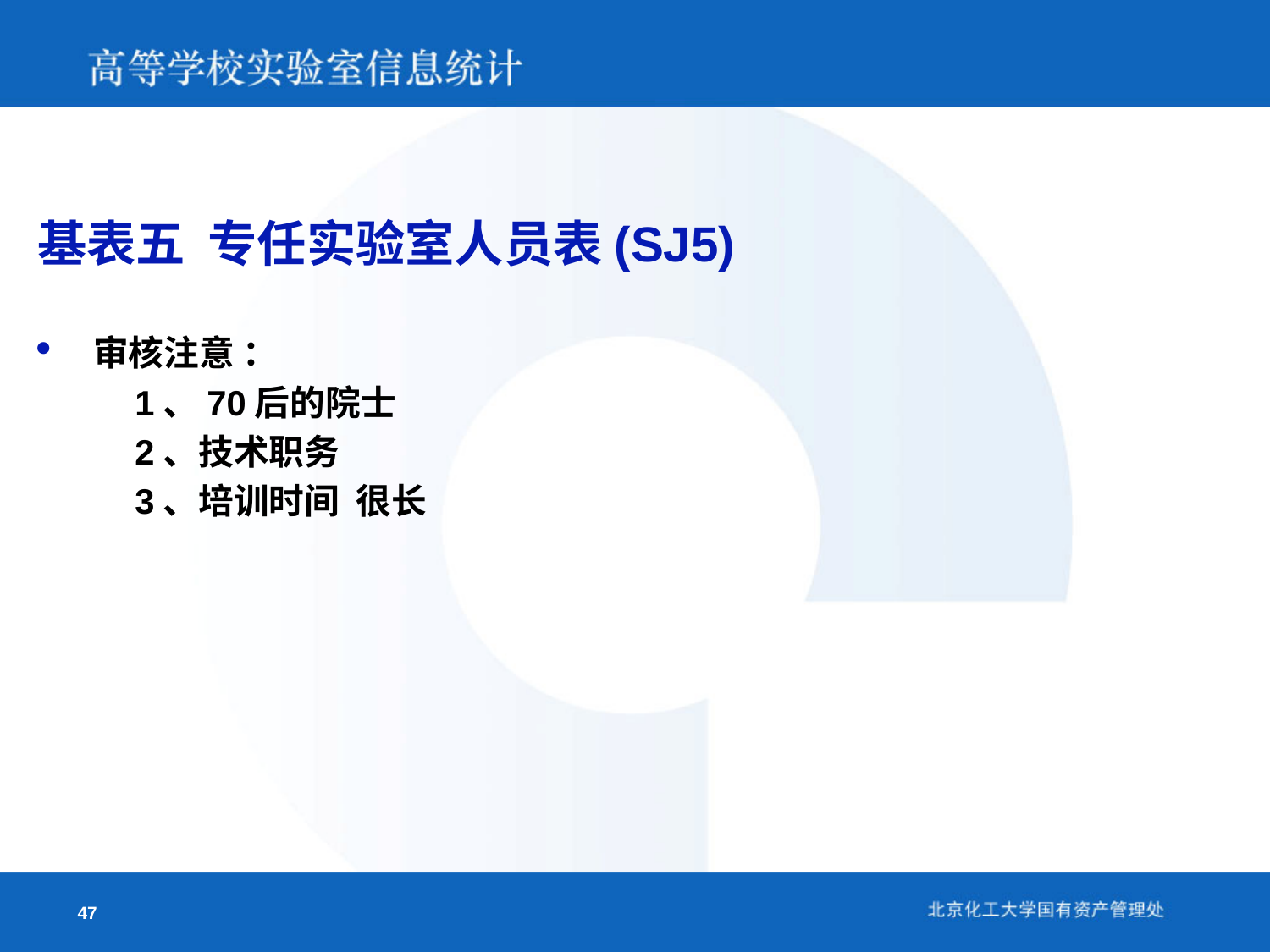

基表五  专任实验室人员表(SJ5)

审核注意 ：
          1、70后的院士
          2、技术职务
          3、培训时间  很长